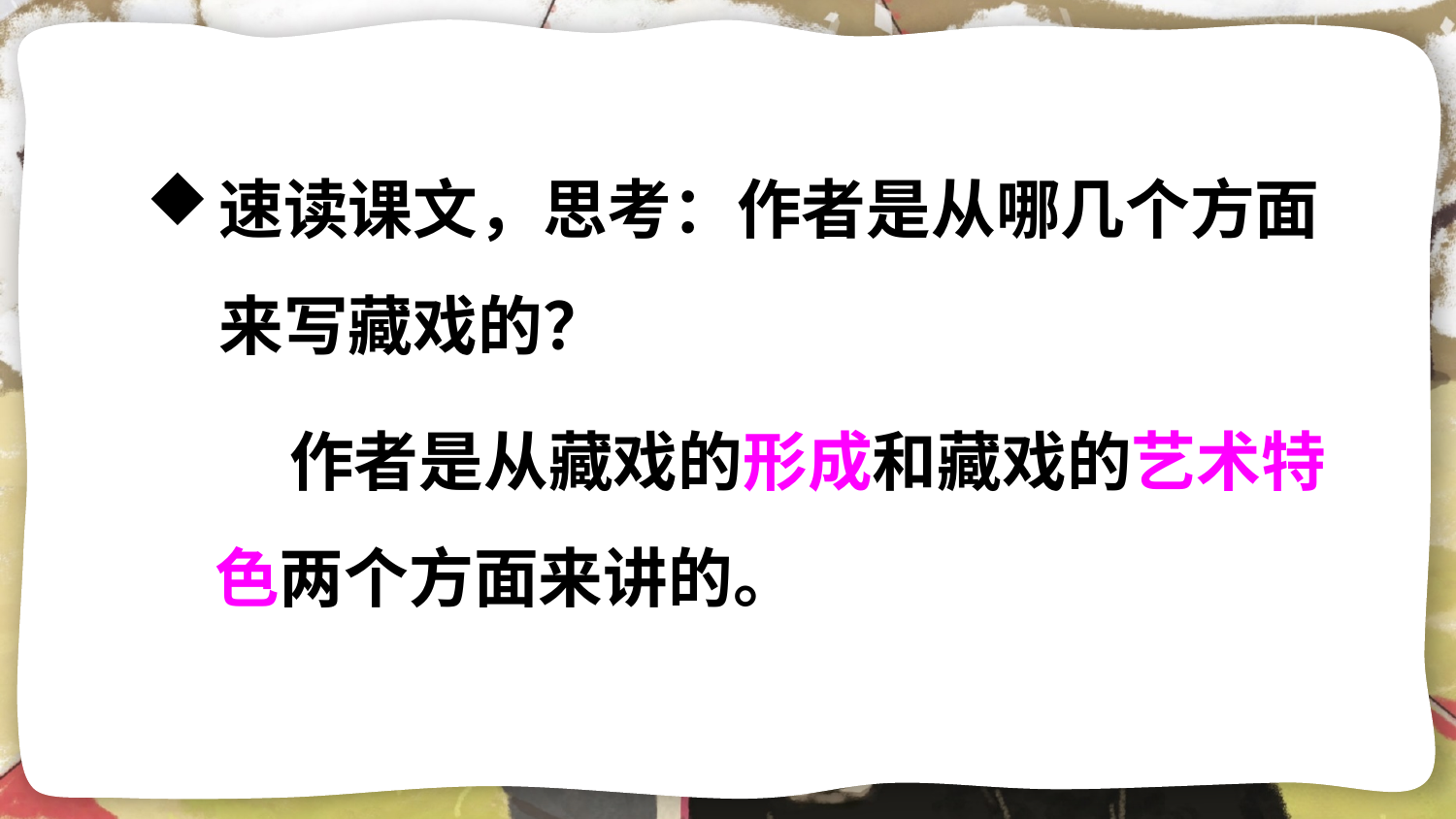

速读课文，思考：作者是从哪几个方面来写藏戏的？
    作者是从藏戏的形成和藏戏的艺术特色两个方面来讲的。